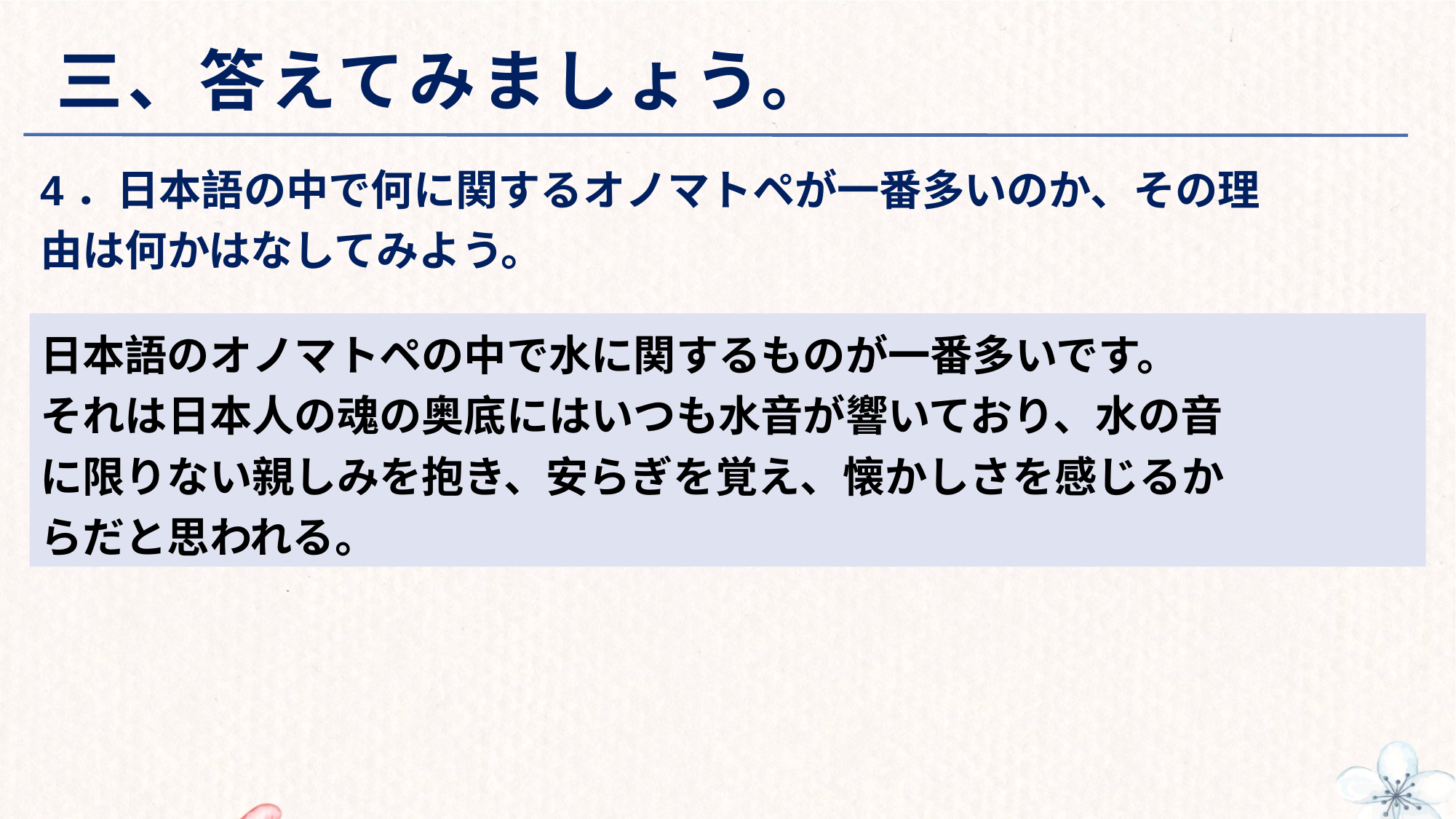

# 三、答えてみましょう。
4．日本語の中で何に関するオノマトペが一番多いのか、その理
由は何かはなしてみよう。
日本語のオノマトペの中で水に関するものが一番多いです。
それは日本人の魂の奥底にはいつも水音が響いており、水の音
に限りない親しみを抱き、安らぎを覚え、懐かしさを感じるか
らだと思われる。